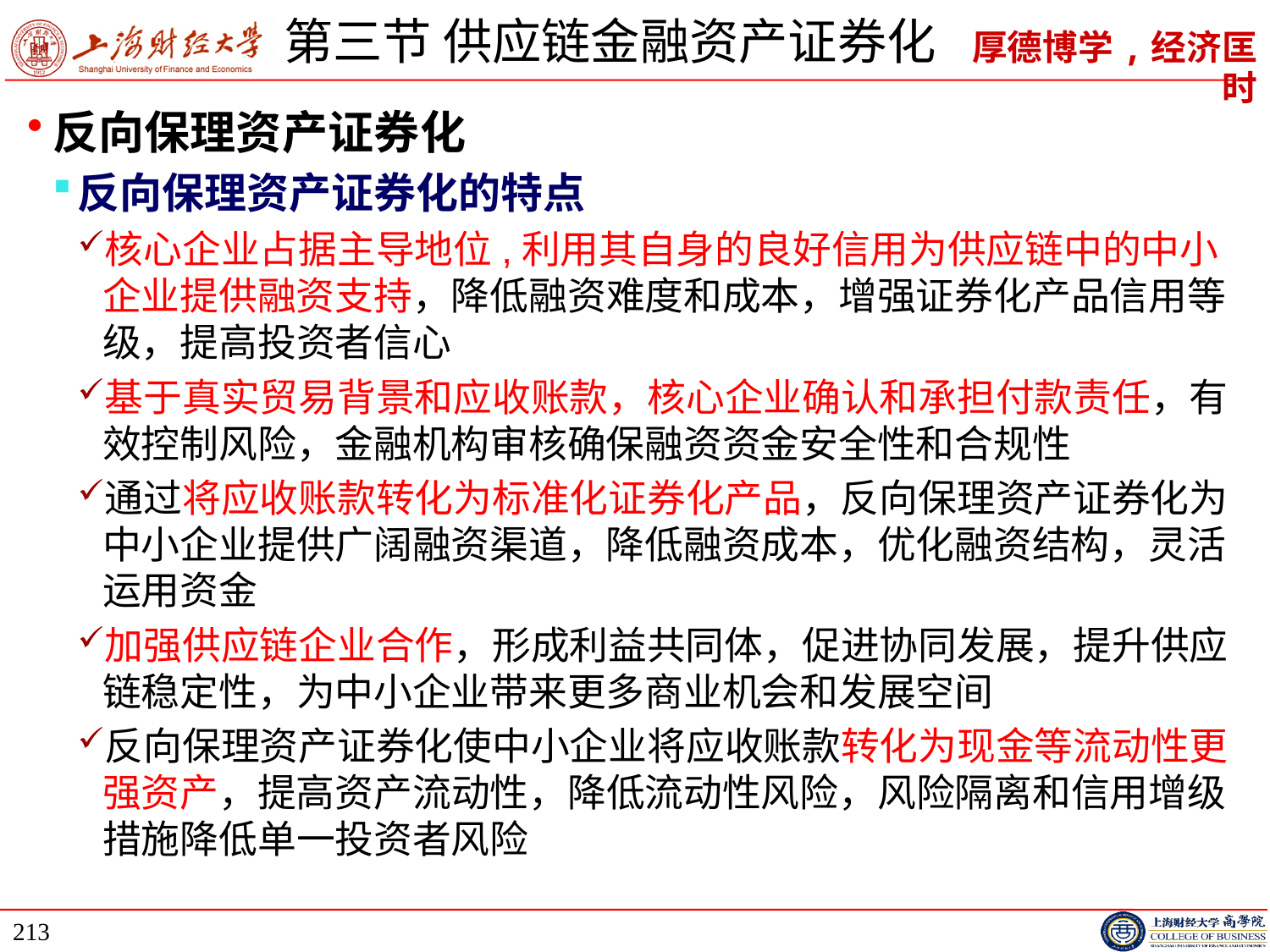

# 第三节 供应链金融资产证券化
反向保理资产证券化
反向保理资产证券化的特点
核心企业占据主导地位,利用其自身的良好信用为供应链中的中小企业提供融资支持，降低融资难度和成本，增强证券化产品信用等级，提高投资者信心
基于真实贸易背景和应收账款，核心企业确认和承担付款责任，有效控制风险，金融机构审核确保融资资金安全性和合规性
通过将应收账款转化为标准化证券化产品，反向保理资产证券化为中小企业提供广阔融资渠道，降低融资成本，优化融资结构，灵活运用资金
加强供应链企业合作，形成利益共同体，促进协同发展，提升供应链稳定性，为中小企业带来更多商业机会和发展空间
反向保理资产证券化使中小企业将应收账款转化为现金等流动性更强资产，提高资产流动性，降低流动性风险，风险隔离和信用增级措施降低单一投资者风险
213